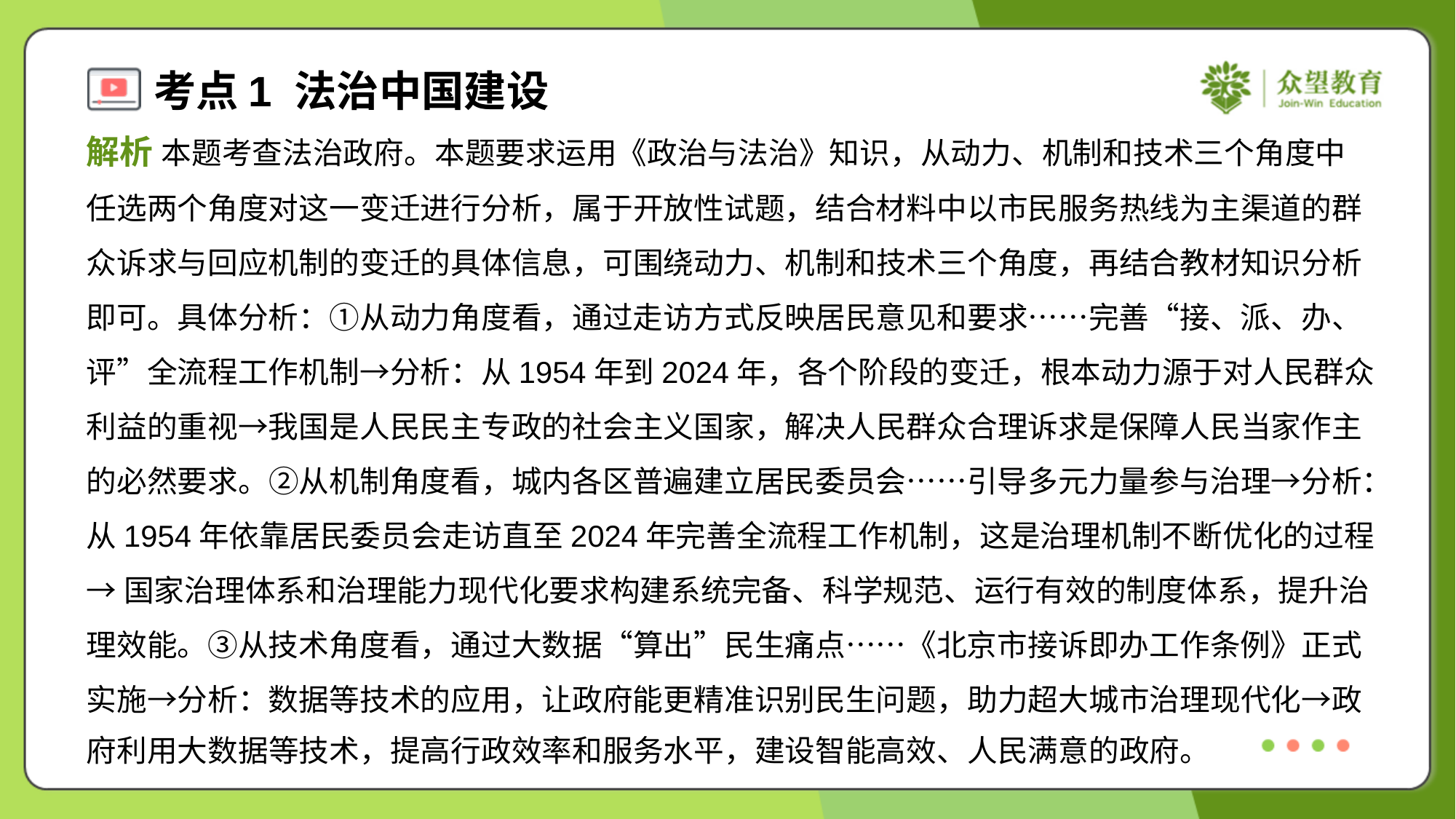

解析 本题考查法治政府。本题要求运用《政治与法治》知识，从动力、机制和技术三个角度中
任选两个角度对这一变迁进行分析，属于开放性试题，结合材料中以市民服务热线为主渠道的群
众诉求与回应机制的变迁的具体信息，可围绕动力、机制和技术三个角度，再结合教材知识分析
即可。具体分析：①从动力角度看，通过走访方式反映居民意见和要求……完善“接、派、办、
评”全流程工作机制→分析：从1954年到2024年，各个阶段的变迁，根本动力源于对人民群众
利益的重视→我国是人民民主专政的社会主义国家，解决人民群众合理诉求是保障人民当家作主
的必然要求。②从机制角度看，城内各区普遍建立居民委员会……引导多元力量参与治理→分析：
从1954年依靠居民委员会走访直至2024年完善全流程工作机制，这是治理机制不断优化的过程
→国家治理体系和治理能力现代化要求构建系统完备、科学规范、运行有效的制度体系，提升治
理效能。③从技术角度看，通过大数据“算出”民生痛点……《北京市接诉即办工作条例》正式
实施→分析：数据等技术的应用，让政府能更精准识别民生问题，助力超大城市治理现代化→政
府利用大数据等技术，提高行政效率和服务水平，建设智能高效、人民满意的政府。